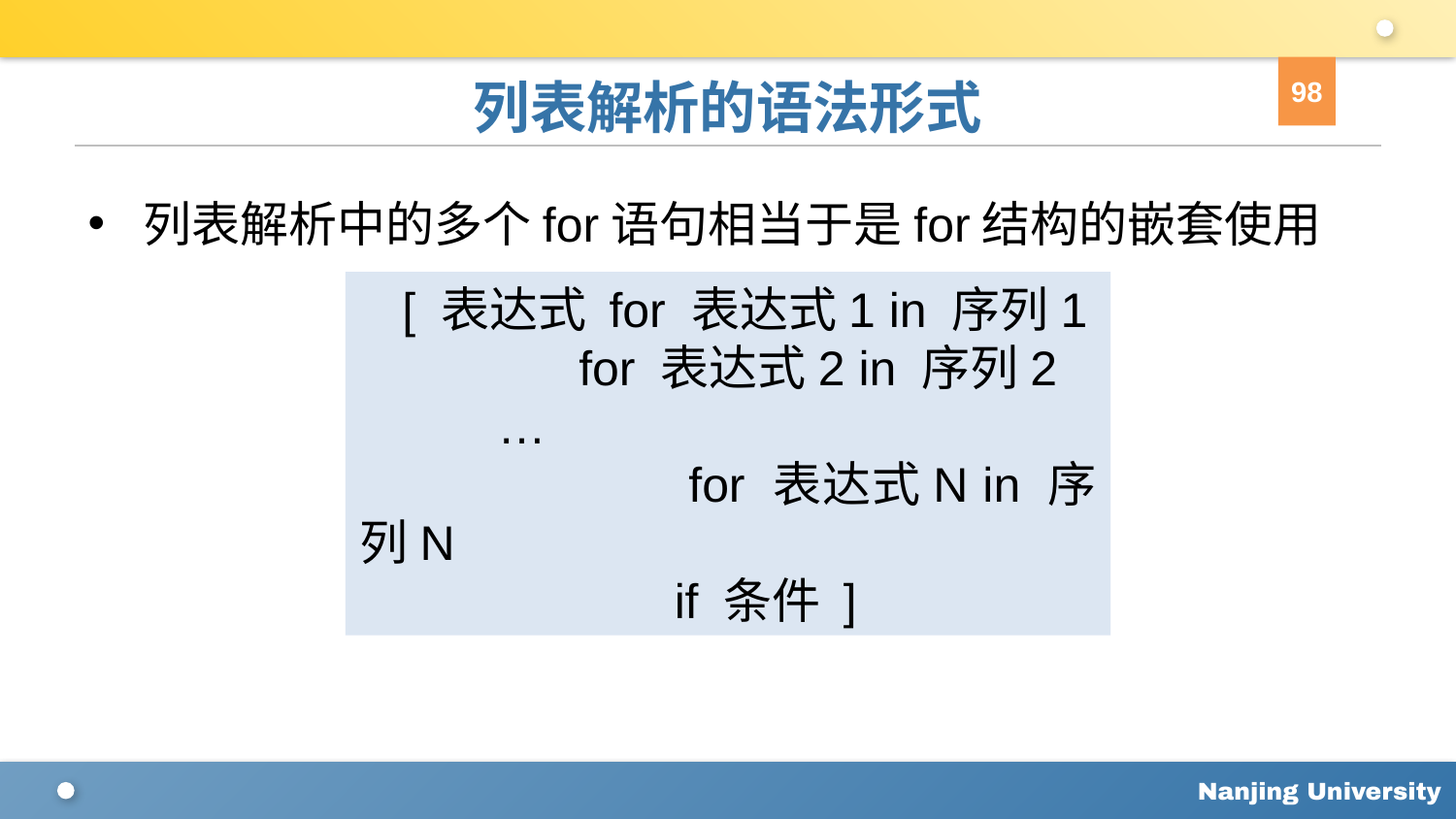

98
# 列表解析的语法形式
列表解析中的多个for语句相当于是for结构的嵌套使用
[ 表达式 for 表达式1 in 序列1
             for 表达式2 in 序列2
…
             for 表达式N in 序列N
             if 条件 ]